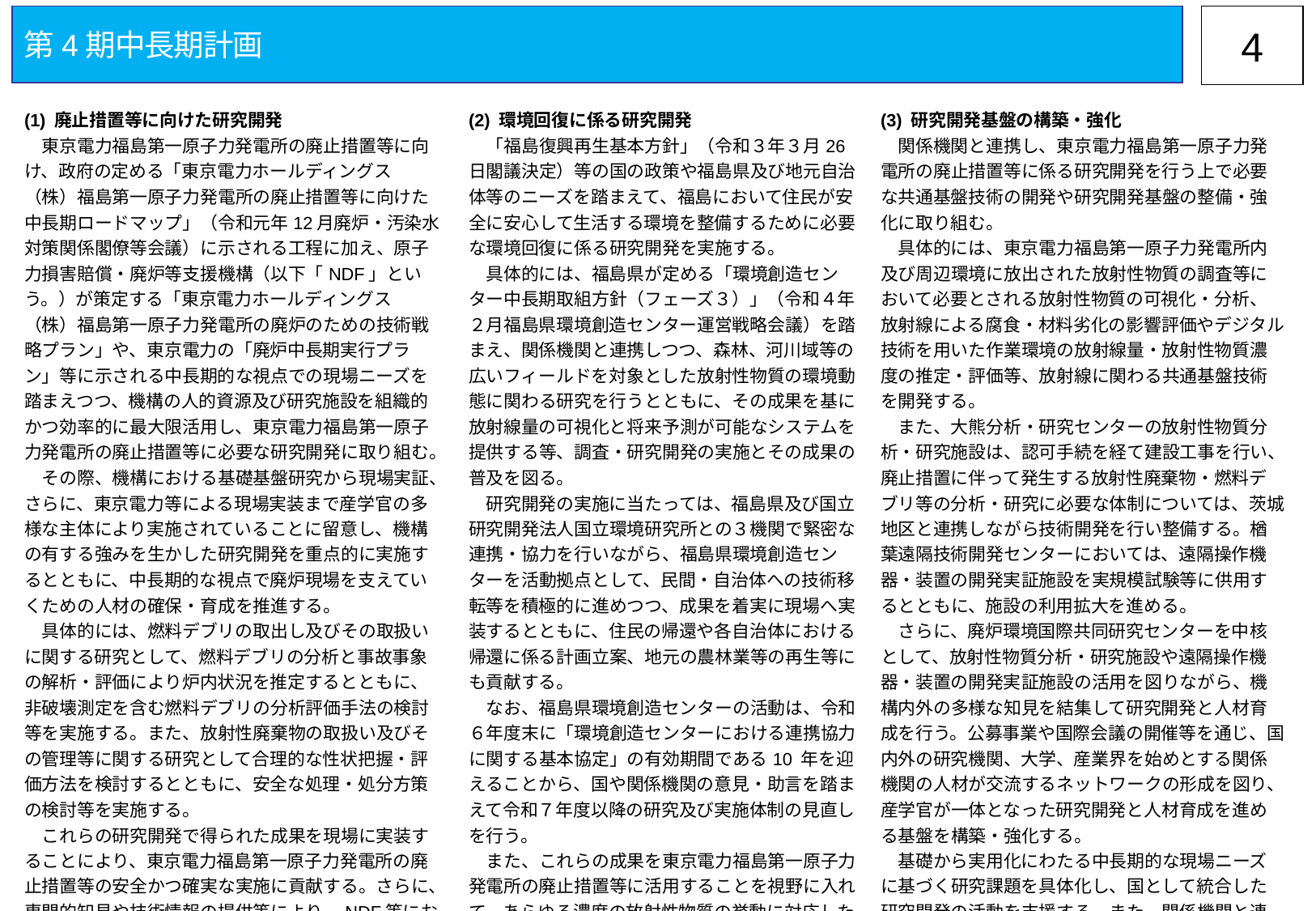

第4期中長期計画
4
| (1) 廃止措置等に向けた研究開発 　東京電力福島第一原子力発電所の廃止措置等に向け、政府の定める「東京電力ホールディングス（株）福島第一原子力発電所の廃止措置等に向けた中長期ロードマップ」（令和元年12月廃炉・汚染水対策関係閣僚等会議）に示される工程に加え、原子力損害賠償・廃炉等支援機構（以下「NDF」という。）が策定する「東京電力ホールディングス（株）福島第一原子力発電所の廃炉のための技術戦略プラン」や、東京電力の「廃炉中長期実行プラン」等に示される中長期的な視点での現場ニーズを踏まえつつ、機構の人的資源及び研究施設を組織的かつ効率的に最大限活用し、東京電力福島第一原子力発電所の廃止措置等に必要な研究開発に取り組む。 　その際、機構における基礎基盤研究から現場実証、さらに、東京電力等による現場実装まで産学官の多様な主体により実施されていることに留意し、機構の有する強みを生かした研究開発を重点的に実施するとともに、中長期的な視点で廃炉現場を支えていくための人材の確保・育成を推進する。 　具体的には、燃料デブリの取出し及びその取扱いに関する研究として、燃料デブリの分析と事故事象の解析・評価により炉内状況を推定するとともに、非破壊測定を含む燃料デブリの分析評価手法の検討等を実施する。また、放射性廃棄物の取扱い及びその管理等に関する研究として合理的な性状把握・評価方法を検討するとともに、安全な処理・処分方策の検討等を実施する。 　これらの研究開発で得られた成果を現場に実装することにより、東京電力福島第一原子力発電所の廃止措置等の安全かつ確実な実施に貢献する。さらに、専門的知見や技術情報の提供等により、NDF等における廃炉戦略の策定、研究開発の企画・推進等を支援する。 　また、得られた成果を機構内の施設の廃止措置等に活かすため、バックエンドを始めとした他の部門と連携・協働し、成果を相互に展開・応用する仕組みを構築するとともに、国内外に積極的に発信することにより、原子力施設の安全性向上にも貢献する。 | (2) 環境回復に係る研究開発 　「福島復興再生基本方針」（令和３年３月26 日閣議決定）等の国の政策や福島県及び地元自治体等のニーズを踏まえて、福島において住民が安全に安心して生活する環境を整備するために必要な環境回復に係る研究開発を実施する。 　具体的には、福島県が定める「環境創造センター中長期取組方針（フェーズ３）」（令和４年２月福島県環境創造センター運営戦略会議）を踏まえ、関係機関と連携しつつ、森林、河川域等の広いフィールドを対象とした放射性物質の環境動態に関わる研究を行うとともに、その成果を基に放射線量の可視化と将来予測が可能なシステムを提供する等、調査・研究開発の実施とその成果の普及を図る。 　研究開発の実施に当たっては、福島県及び国立研究開発法人国立環境研究所との３機関で緊密な連携・協力を行いながら、福島県環境創造センターを活動拠点として、民間・自治体への技術移転等を積極的に進めつつ、成果を着実に現場へ実装するとともに、住民の帰還や各自治体における帰還に係る計画立案、地元の農林業等の再生等にも貢献する。 　なお、福島県環境創造センターの活動は、令和６年度末に「環境創造センターにおける連携協力に関する基本協定」の有効期間である10 年を迎えることから、国や関係機関の意見・助言を踏まえて令和７年度以降の研究及び実施体制の見直しを行う。 　また、これらの成果を東京電力福島第一原子力発電所の廃止措置等に活用することを視野に入れて、あらゆる濃度の放射性物質の挙動に対応した研究開発を体系的に実施する。 | (3) 研究開発基盤の構築・強化 　関係機関と連携し、東京電力福島第一原子力発電所の廃止措置等に係る研究開発を行う上で必要な共通基盤技術の開発や研究開発基盤の整備・強化に取り組む。 　具体的には、東京電力福島第一原子力発電所内及び周辺環境に放出された放射性物質の調査等において必要とされる放射性物質の可視化・分析、放射線による腐食・材料劣化の影響評価やデジタル技術を用いた作業環境の放射線量・放射性物質濃度の推定・評価等、放射線に関わる共通基盤技術を開発する。 　また、大熊分析・研究センターの放射性物質分析・研究施設は、認可手続を経て建設工事を行い、廃止措置に伴って発生する放射性廃棄物・燃料デブリ等の分析・研究に必要な体制については、茨城地区と連携しながら技術開発を行い整備する。楢葉遠隔技術開発センターにおいては、遠隔操作機器・装置の開発実証施設を実規模試験等に供用するとともに、施設の利用拡大を進める。 　さらに、廃炉環境国際共同研究センターを中核として、放射性物質分析・研究施設や遠隔操作機器・装置の開発実証施設の活用を図りながら、機構内外の多様な知見を結集して研究開発と人材育成を行う。公募事業や国際会議の開催等を通じ、国内外の研究機関、大学、産業界を始めとする関係機関の人材が交流するネットワークの形成を図り、産学官が一体となった研究開発と人材育成を進める基盤を構築・強化する。 　基礎から実用化にわたる中長期的な現場ニーズに基づく研究課題を具体化し、国として統合した研究開発の活動を支援する。また、関係機関と連携を深め、成果を現場等へ橋渡しする仕組み作りを引き続き進める。 |
| --- | --- | --- |